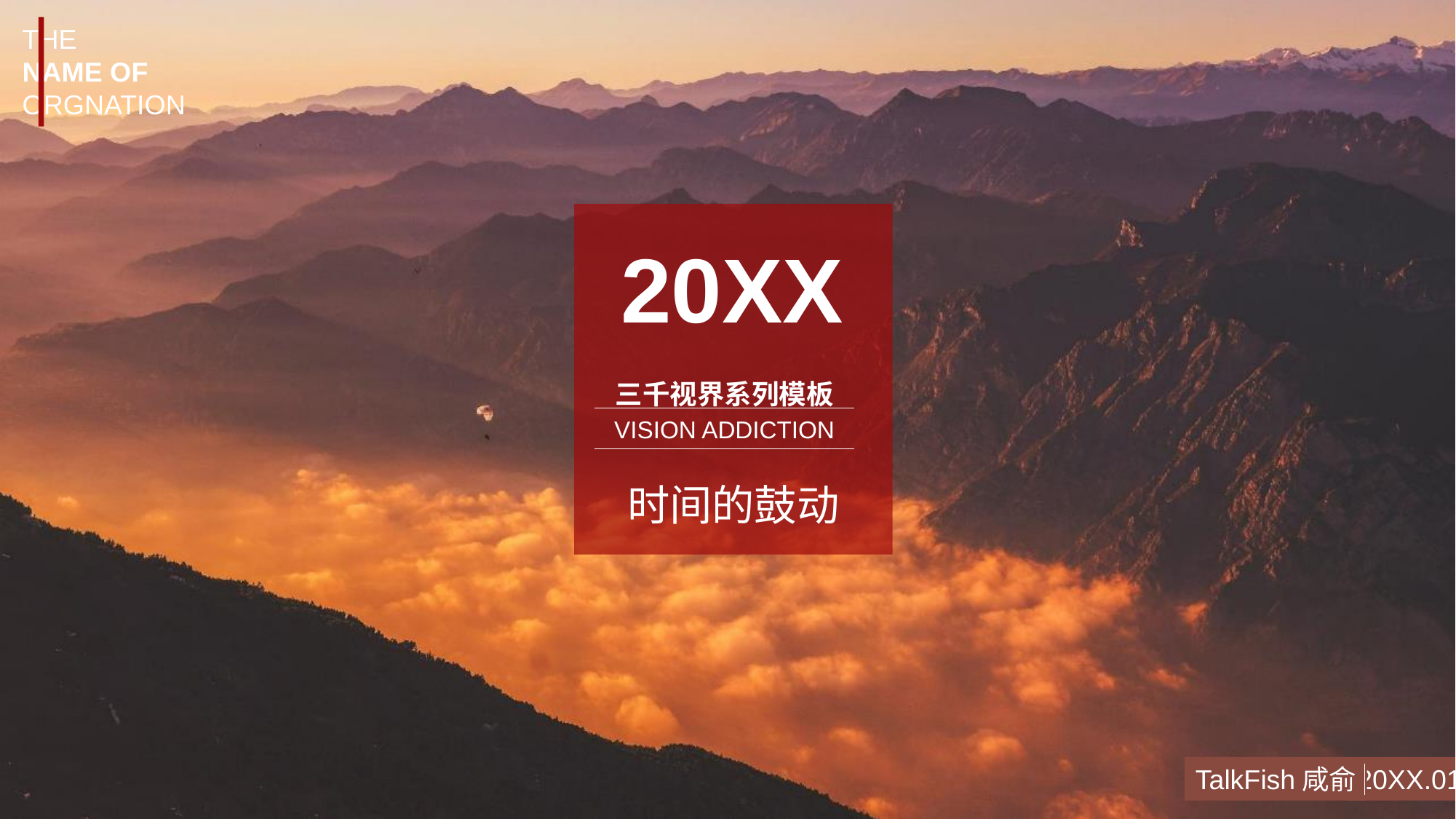

THE
NAME OF
ORGNATION

20XX
三千视界系列模板
VISION ADDICTION
时间的鼓动
TalkFish咸俞
20XX.01